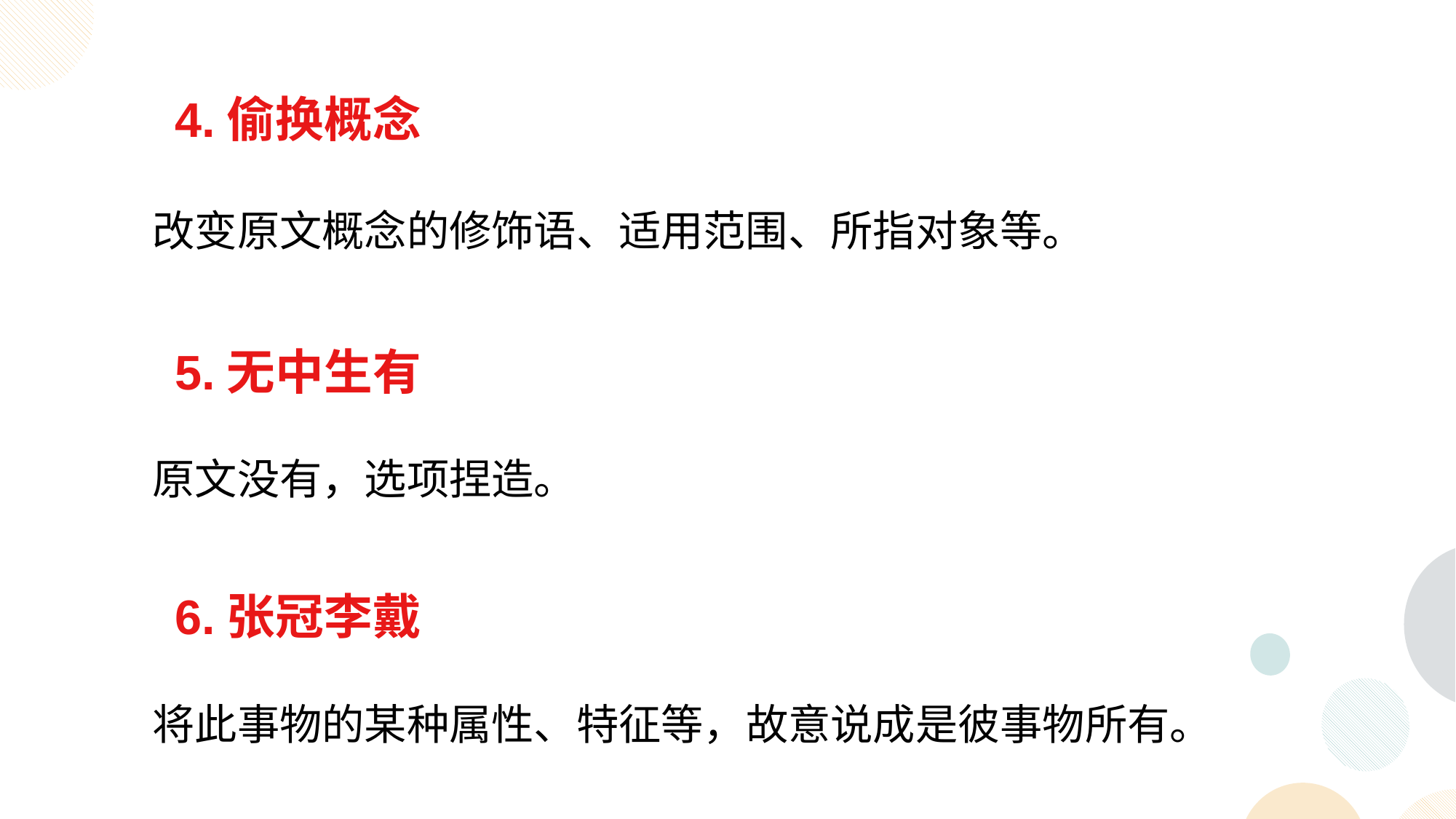

4.偷换概念
    改变原文概念的修饰语、适用范围、所指对象等。
5.无中生有
    原文没有，选项捏造。

6.张冠李戴
    将此事物的某种属性、特征等，故意说成是彼事物所有。